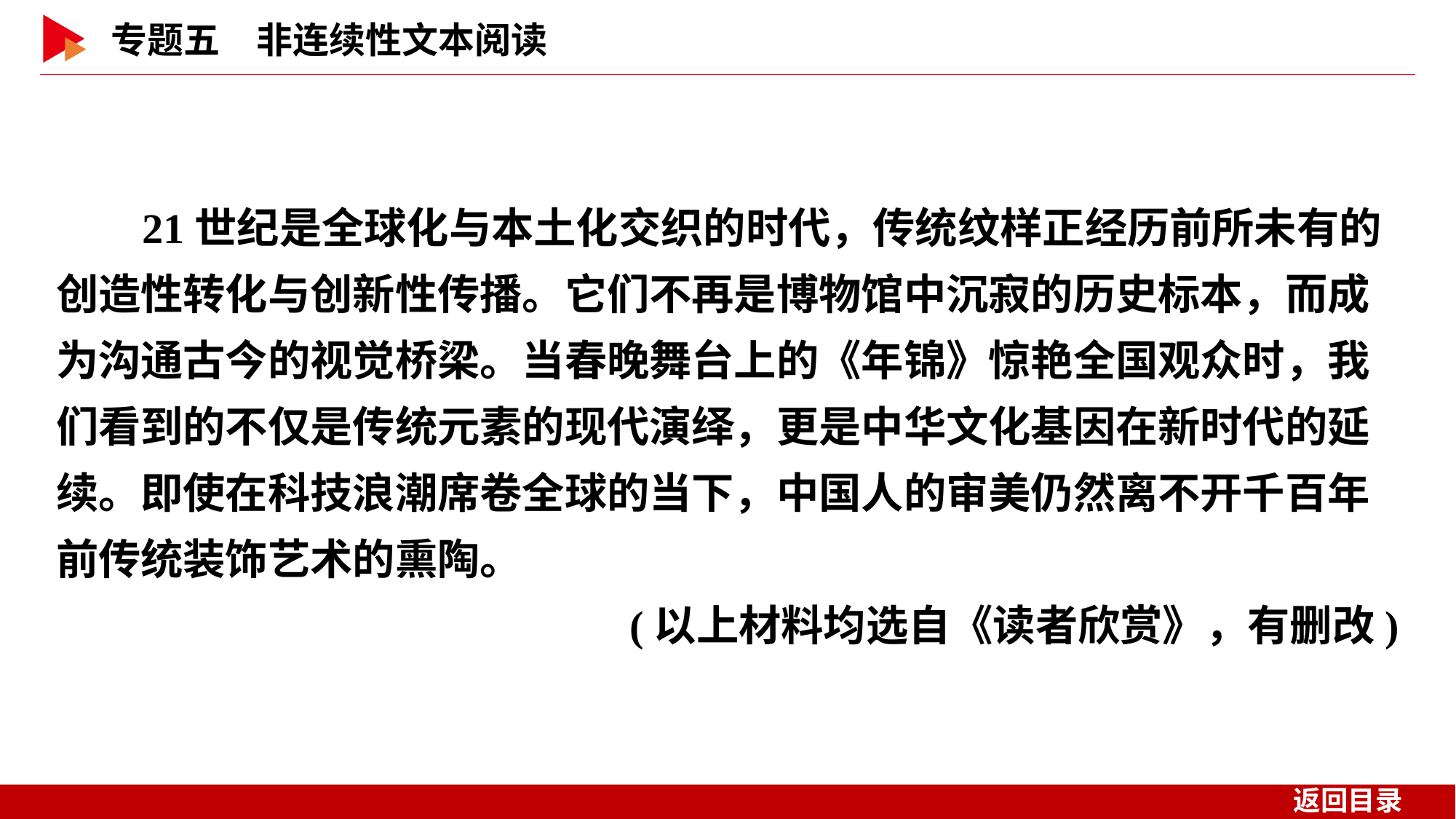

21世纪是全球化与本土化交织的时代，传统纹样正经历前所未有的创造性转化与创新性传播。它们不再是博物馆中沉寂的历史标本，而成为沟通古今的视觉桥梁。当春晚舞台上的《年锦》惊艳全国观众时，我们看到的不仅是传统元素的现代演绎，更是中华文化基因在新时代的延续。即使在科技浪潮席卷全球的当下，中国人的审美仍然离不开千百年前传统装饰艺术的熏陶。
(以上材料均选自《读者欣赏》，有删改)